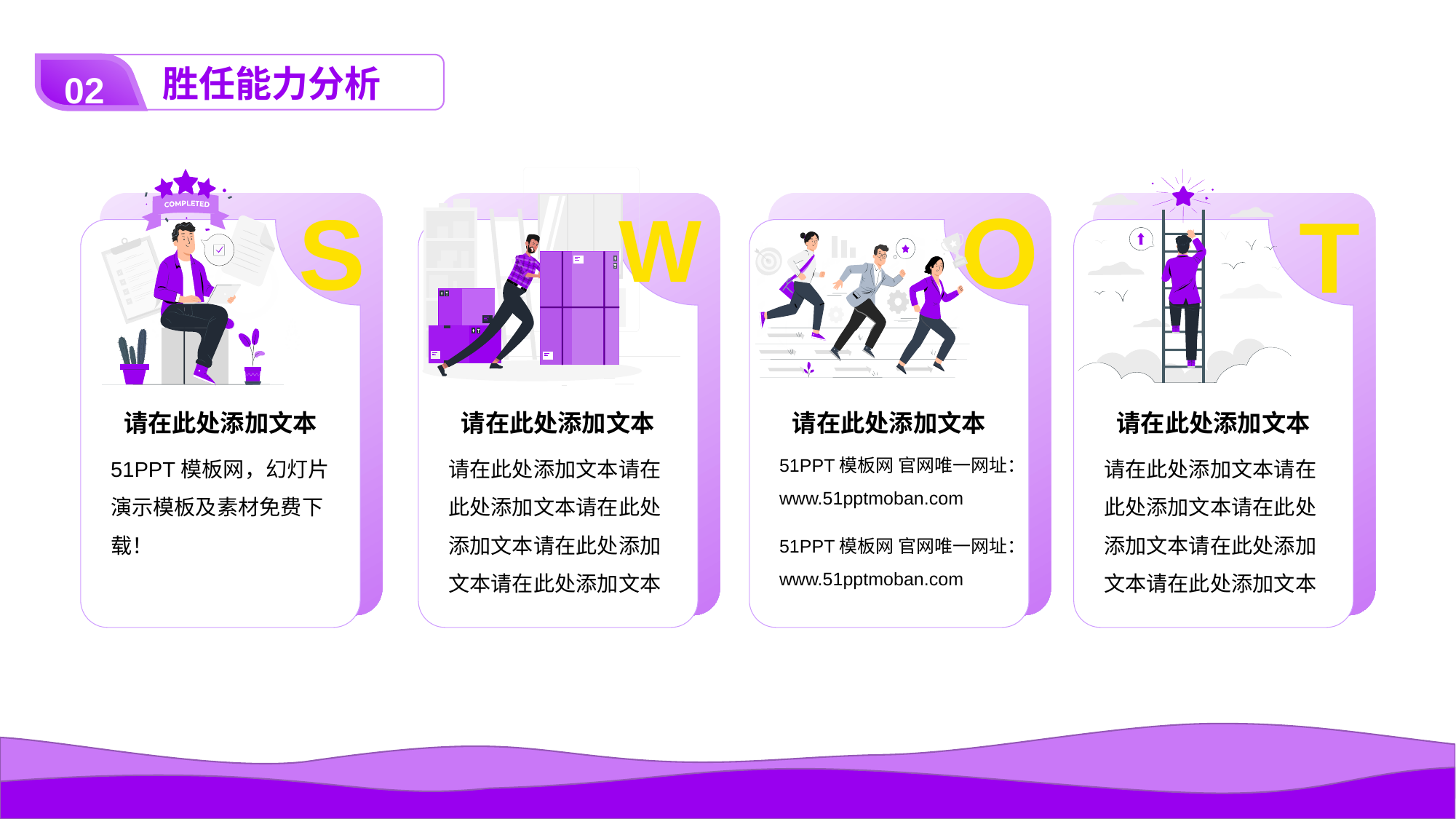

02

胜任能力分析

W

请在此处添加文本
请在此处添加文本请在此处添加文本请在此处添加文本请在此处添加文本请在此处添加文本

T

请在此处添加文本
请在此处添加文本请在此处添加文本请在此处添加文本请在此处添加文本请在此处添加文本

S

请在此处添加文本
51PPT模板网，幻灯片演示模板及素材免费下载！
O

请在此处添加文本
51PPT模板网 官网唯一网址：www.51pptmoban.com
51PPT模板网 官网唯一网址：www.51pptmoban.com